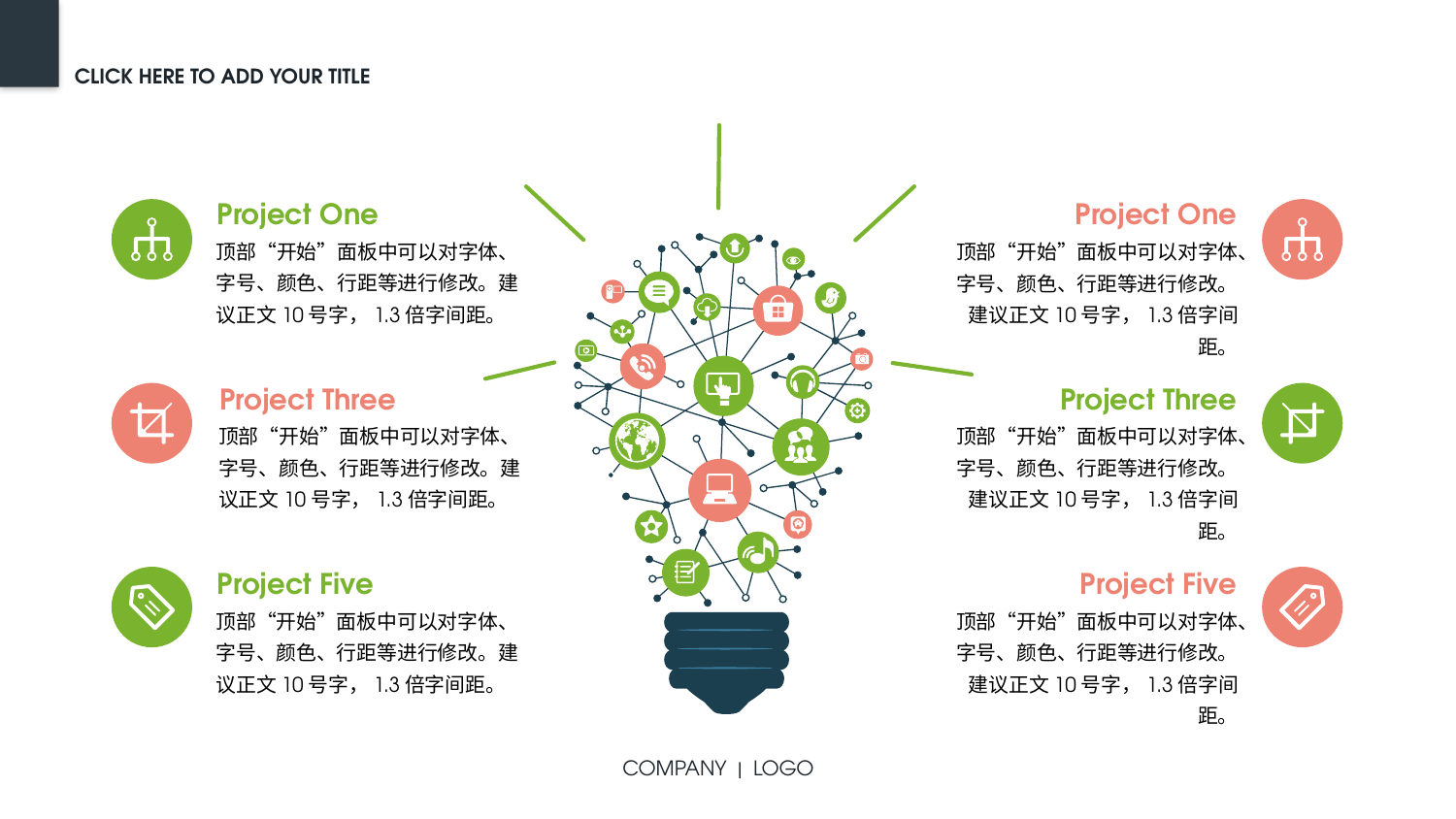

CLICK HERE TO ADD YOUR TITLE

Project One
Project One

顶部“开始”面板中可以对字体、字号、颜色、行距等进行修改。建议正文10号字，1.3倍字间距。
顶部“开始”面板中可以对字体、字号、颜色、行距等进行修改。建议正文10号字，1.3倍字间距。
Project Three
Project Three

顶部“开始”面板中可以对字体、字号、颜色、行距等进行修改。建议正文10号字，1.3倍字间距。
顶部“开始”面板中可以对字体、字号、颜色、行距等进行修改。建议正文10号字，1.3倍字间距。
Project Five
Project Five

顶部“开始”面板中可以对字体、字号、颜色、行距等进行修改。建议正文10号字，1.3倍字间距。
顶部“开始”面板中可以对字体、字号、颜色、行距等进行修改。建议正文10号字，1.3倍字间距。
COMPANY  |  LOGO